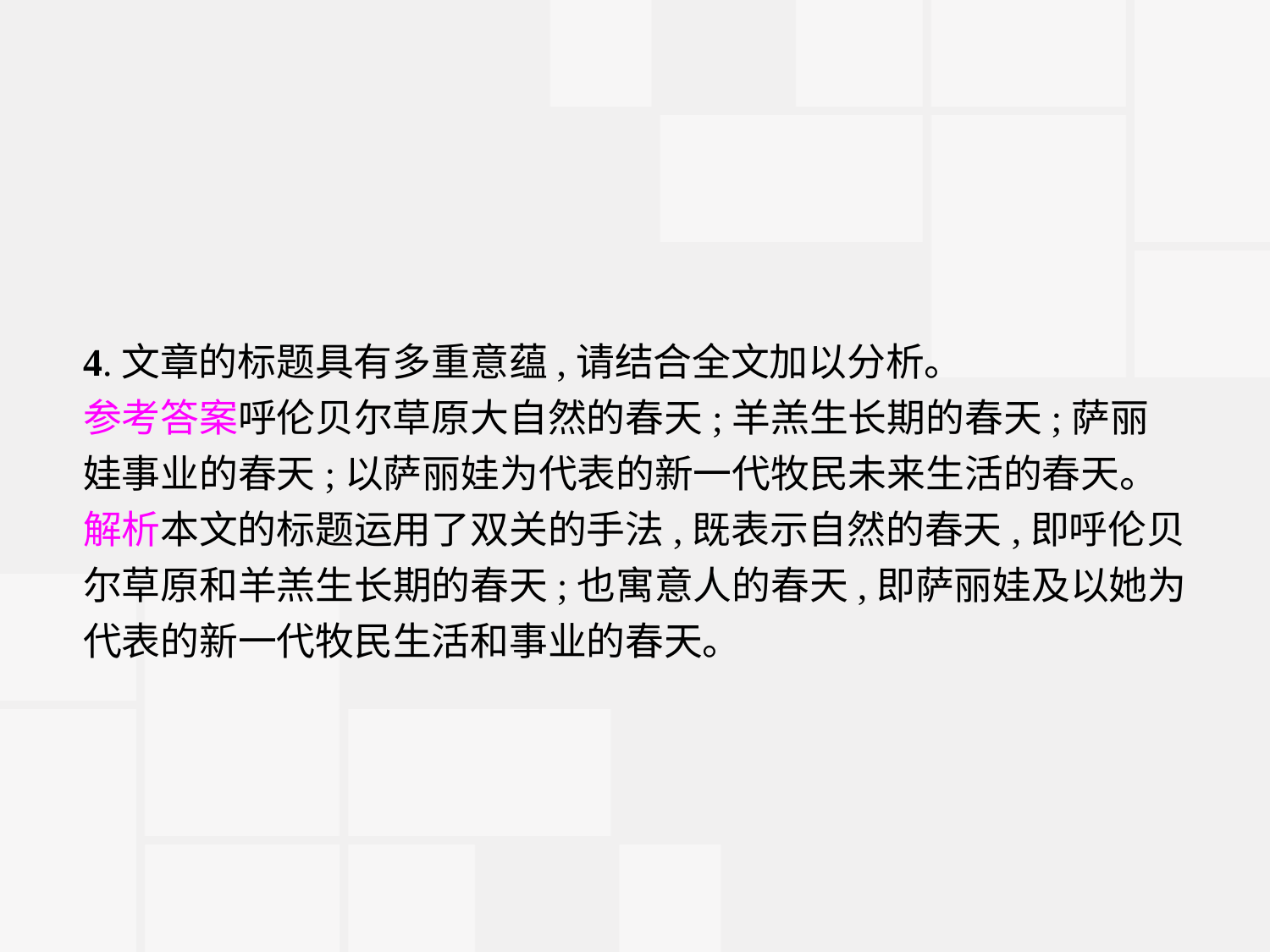

4.文章的标题具有多重意蕴,请结合全文加以分析。
参考答案呼伦贝尔草原大自然的春天;羊羔生长期的春天;萨丽娃事业的春天;以萨丽娃为代表的新一代牧民未来生活的春天。
解析本文的标题运用了双关的手法,既表示自然的春天,即呼伦贝尔草原和羊羔生长期的春天;也寓意人的春天,即萨丽娃及以她为代表的新一代牧民生活和事业的春天。